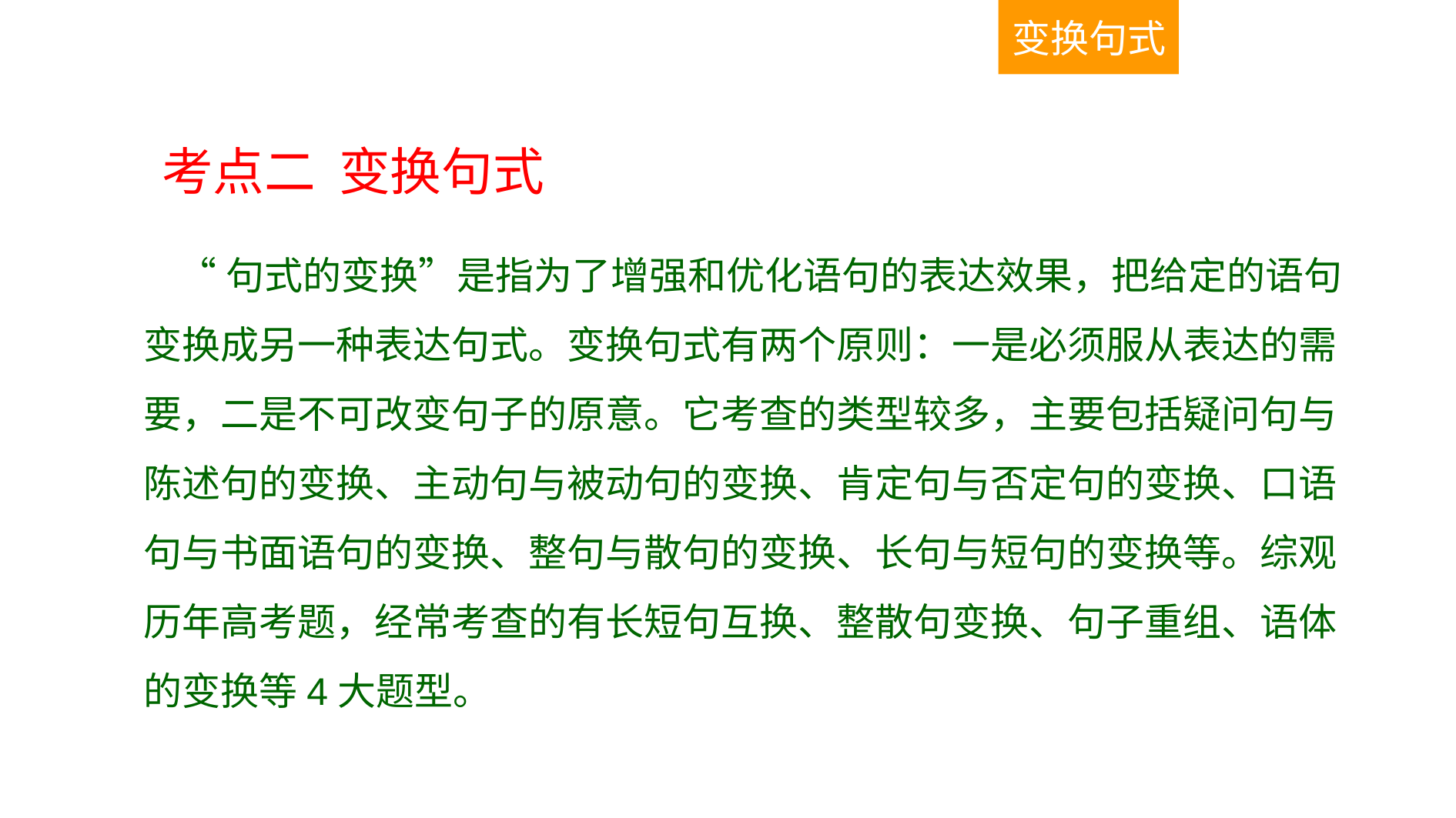

变换句式
考点二  变换句式

    “句式的变换”是指为了增强和优化语句的表达效果，把给定的语句变换成另一种表达句式。变换句式有两个原则：一是必须服从表达的需要，二是不可改变句子的原意。它考查的类型较多，主要包括疑问句与陈述句的变换、主动句与被动句的变换、肯定句与否定句的变换、口语句与书面语句的变换、整句与散句的变换、长句与短句的变换等。综观历年高考题，经常考查的有长短句互换、整散句变换、句子重组、语体的变换等4大题型。